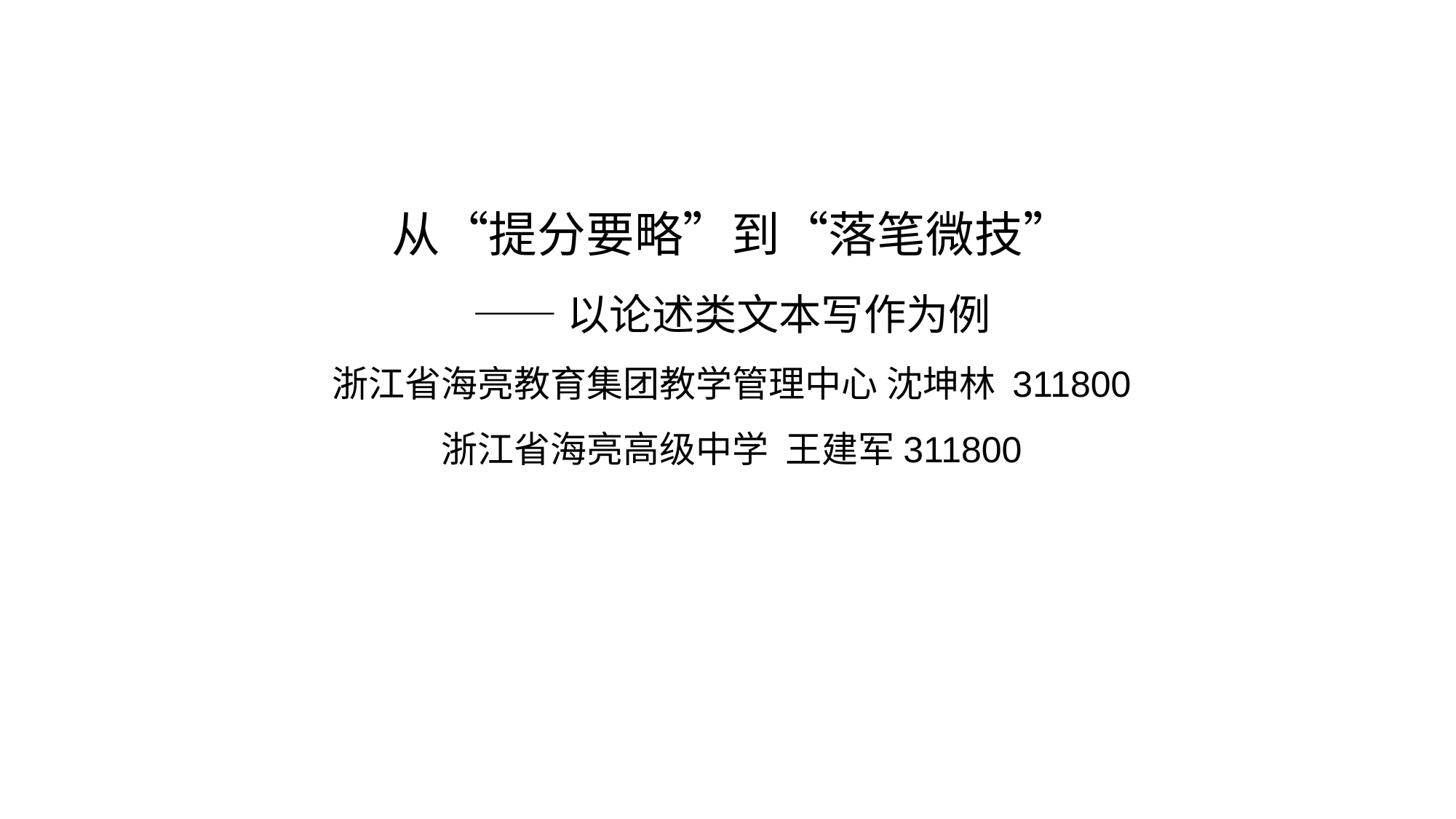

从“提分要略”到“落笔微技”
——以论述类文本写作为例
浙江省海亮教育集团教学管理中心 沈坤林 311800
浙江省海亮高级中学  王建军311800